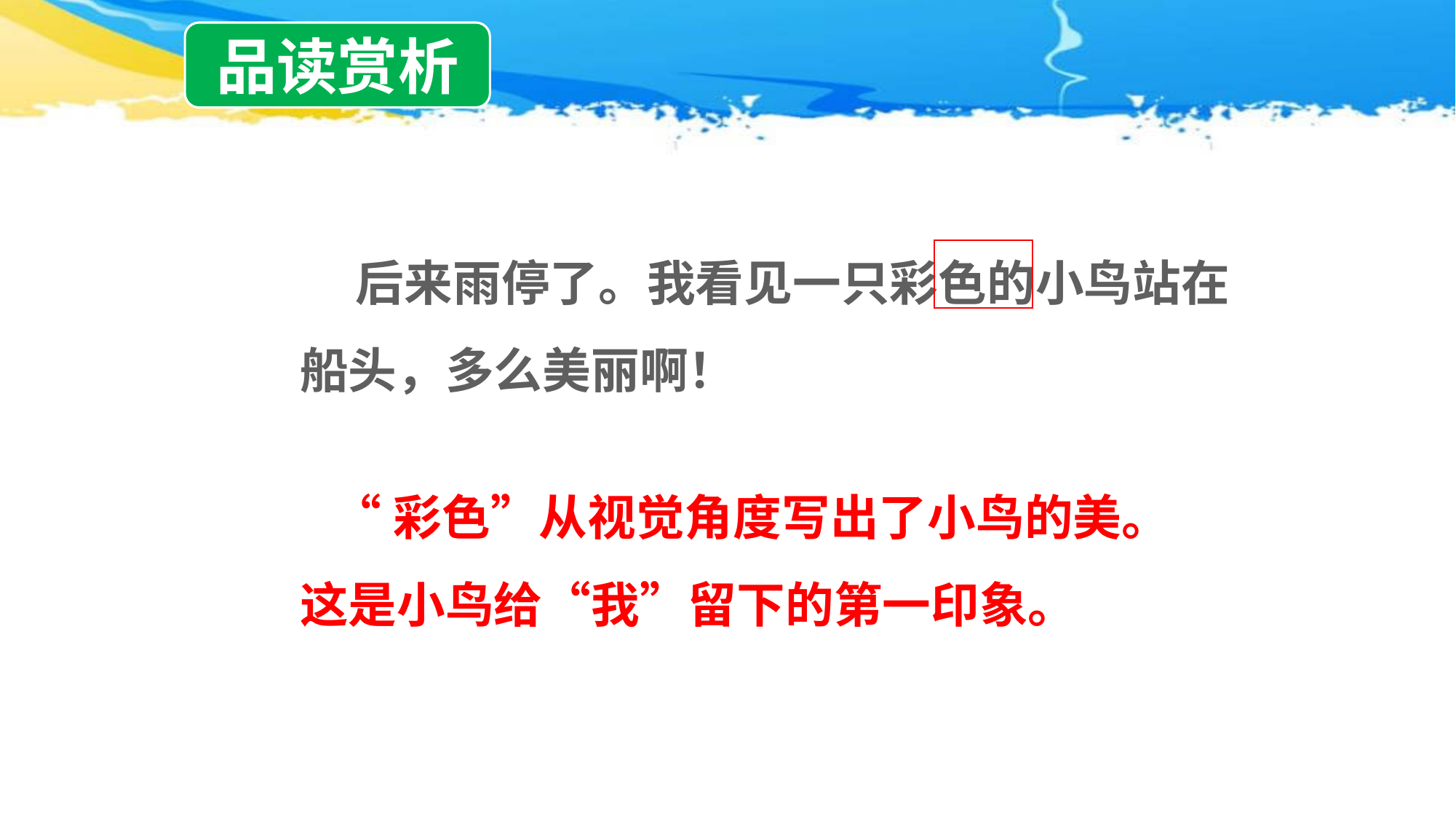

品读赏析
    后来雨停了。我看见一只彩色的小鸟站在船头，多么美丽啊！

   “彩色”从视觉角度写出了小鸟的美。这是小鸟给“我”留下的第一印象。